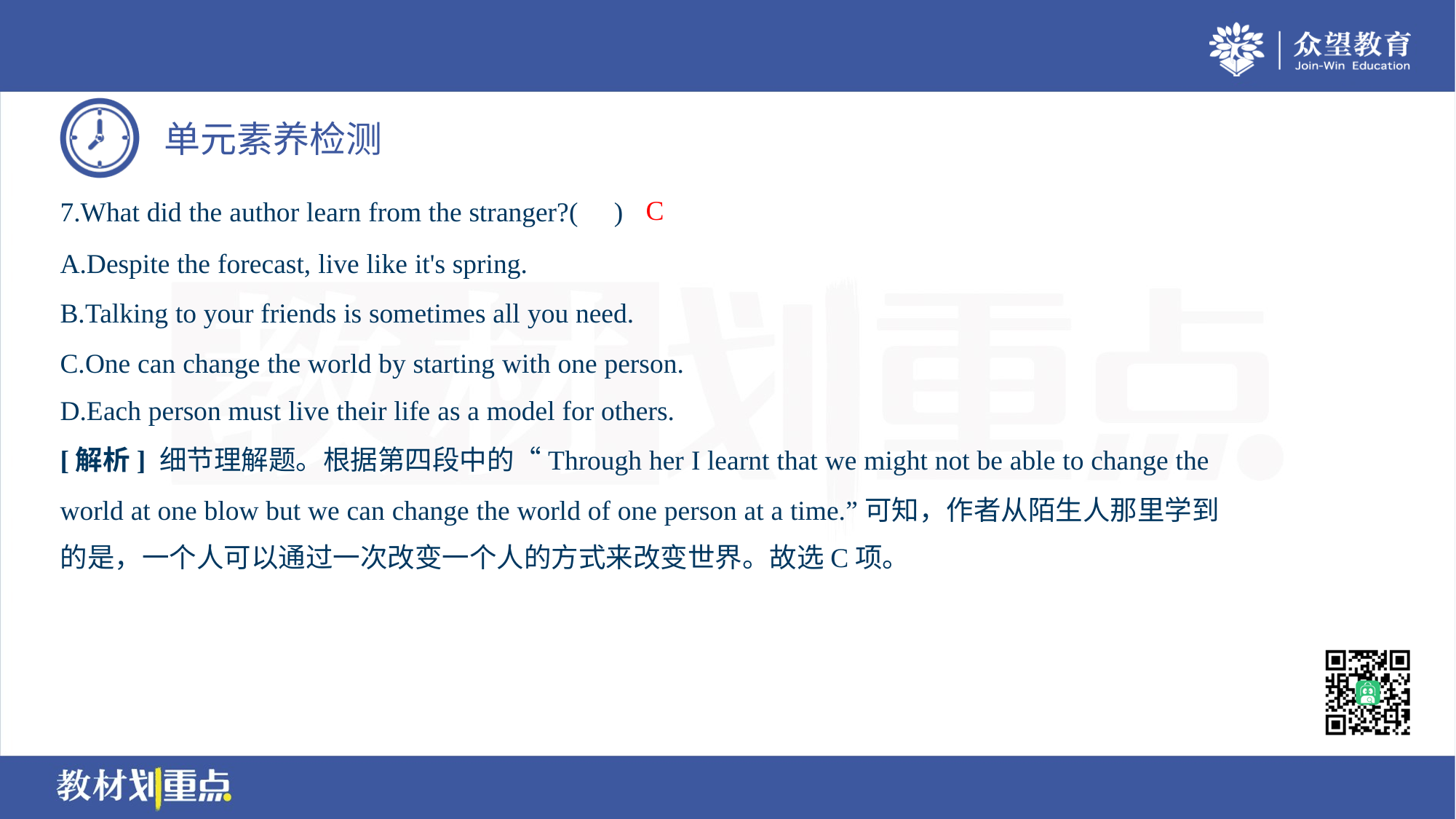

C
7.What did the author learn from the stranger?(     )
A.Despite the forecast, live like it's spring.
B.Talking to your friends is sometimes all you need.
C.One can change the world by starting with one person.
D.Each person must live their life as a model for others.
[解析] 细节理解题。根据第四段中的“Through her I learnt that we might not be able to change the
world at one blow but we can change the world of one person at a time.”可知，作者从陌生人那里学到
的是，一个人可以通过一次改变一个人的方式来改变世界。故选C项。